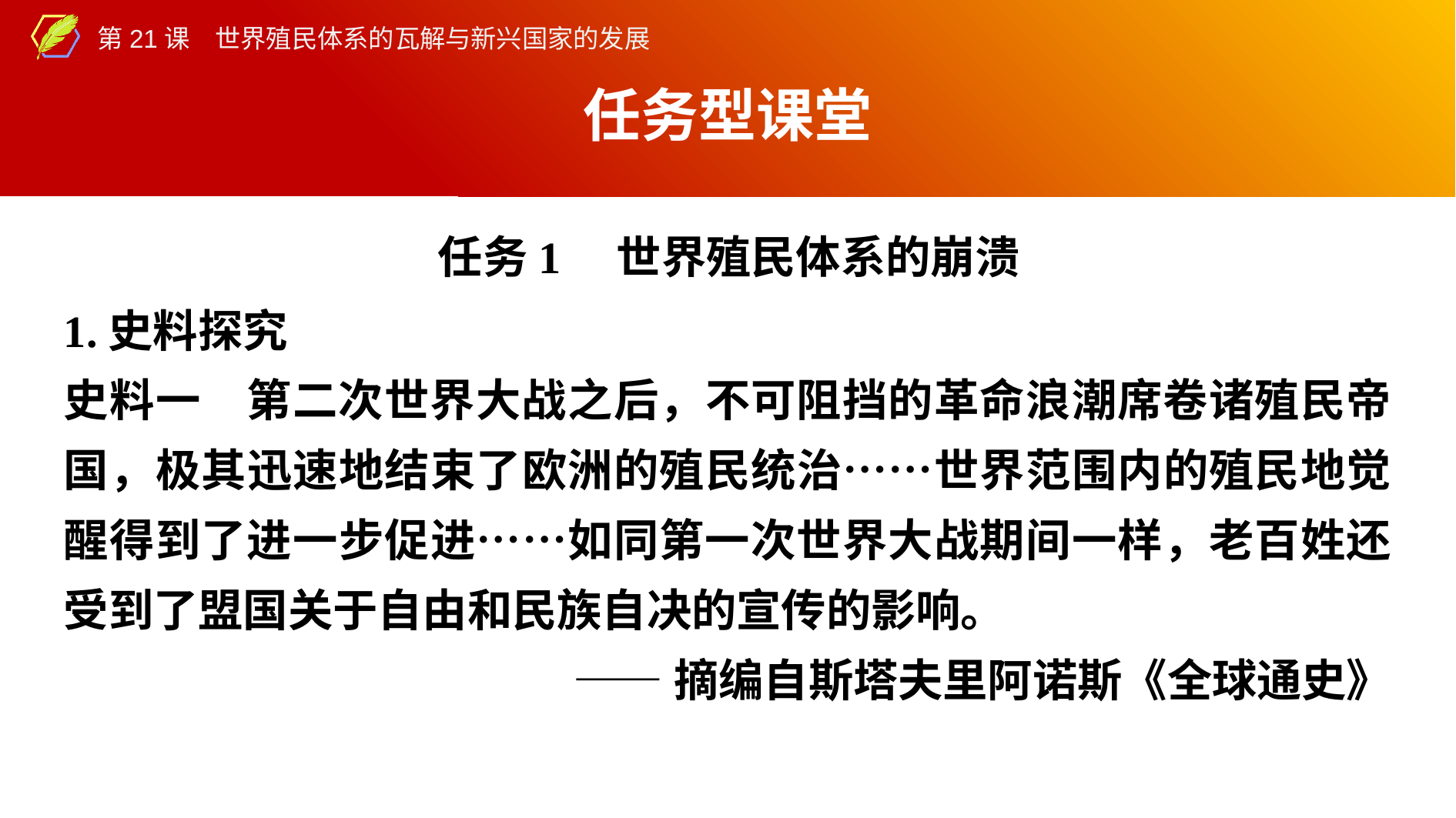

任务型课堂
任务1　世界殖民体系的崩溃
1.史料探究
史料一　第二次世界大战之后，不可阻挡的革命浪潮席卷诸殖民帝国，极其迅速地结束了欧洲的殖民统治……世界范围内的殖民地觉醒得到了进一步促进……如同第一次世界大战期间一样，老百姓还受到了盟国关于自由和民族自决的宣传的影响。
——摘编自斯塔夫里阿诺斯《全球通史》